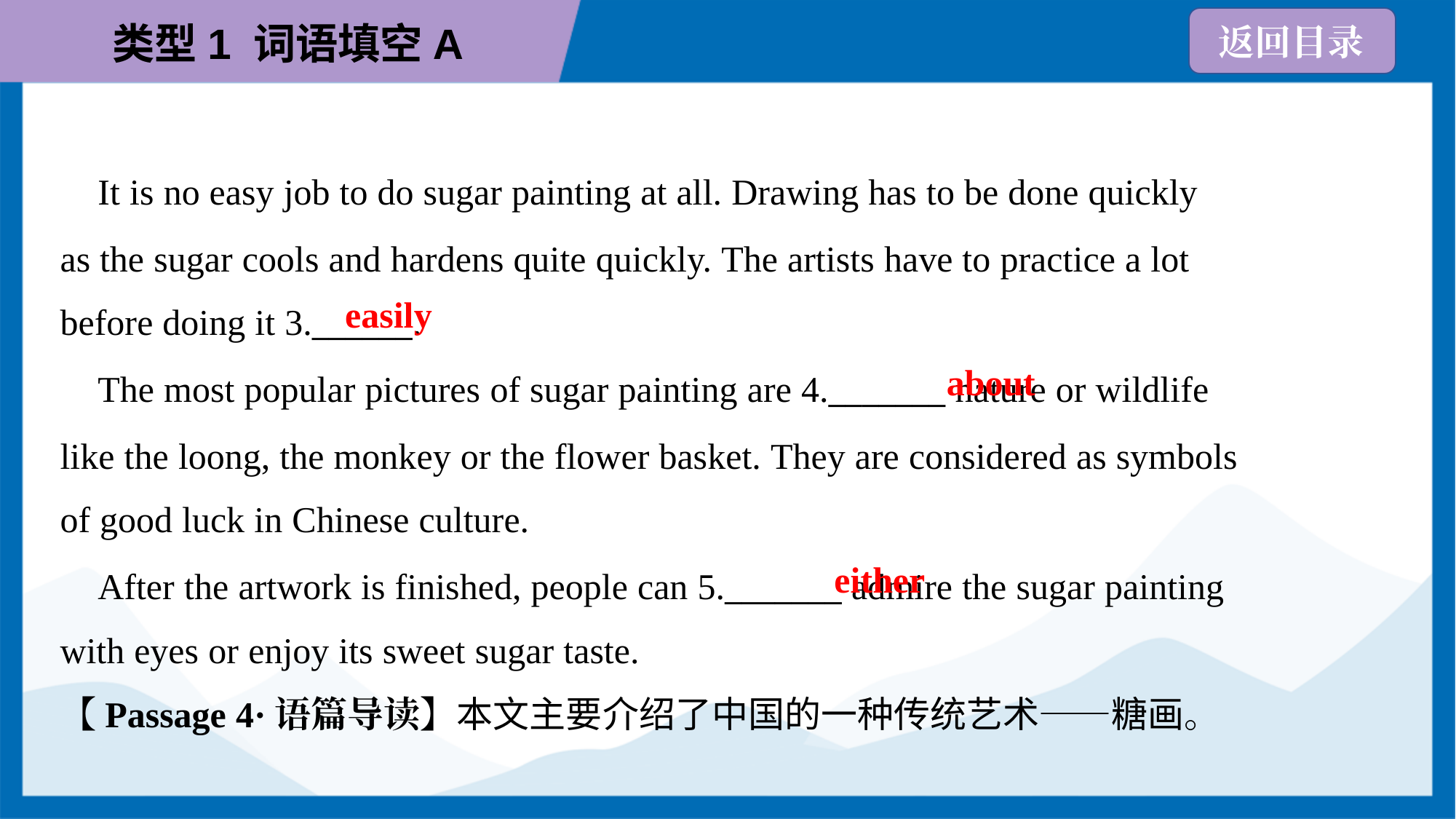

It is no easy job to do sugar painting at all. Drawing has to be done quickly
as the sugar cools and hardens quite quickly. The artists have to practice a lot
before doing it 3.______.
easily
about
    The most popular pictures of sugar painting are 4._______ nature or wildlife
like the loong, the monkey or the flower basket. They are considered as symbols
of good luck in Chinese culture.
either
    After the artwork is finished, people can 5._______ admire the sugar painting
with eyes or enjoy its sweet sugar taste.
【Passage 4·语篇导读】本文主要介绍了中国的一种传统艺术——糖画。